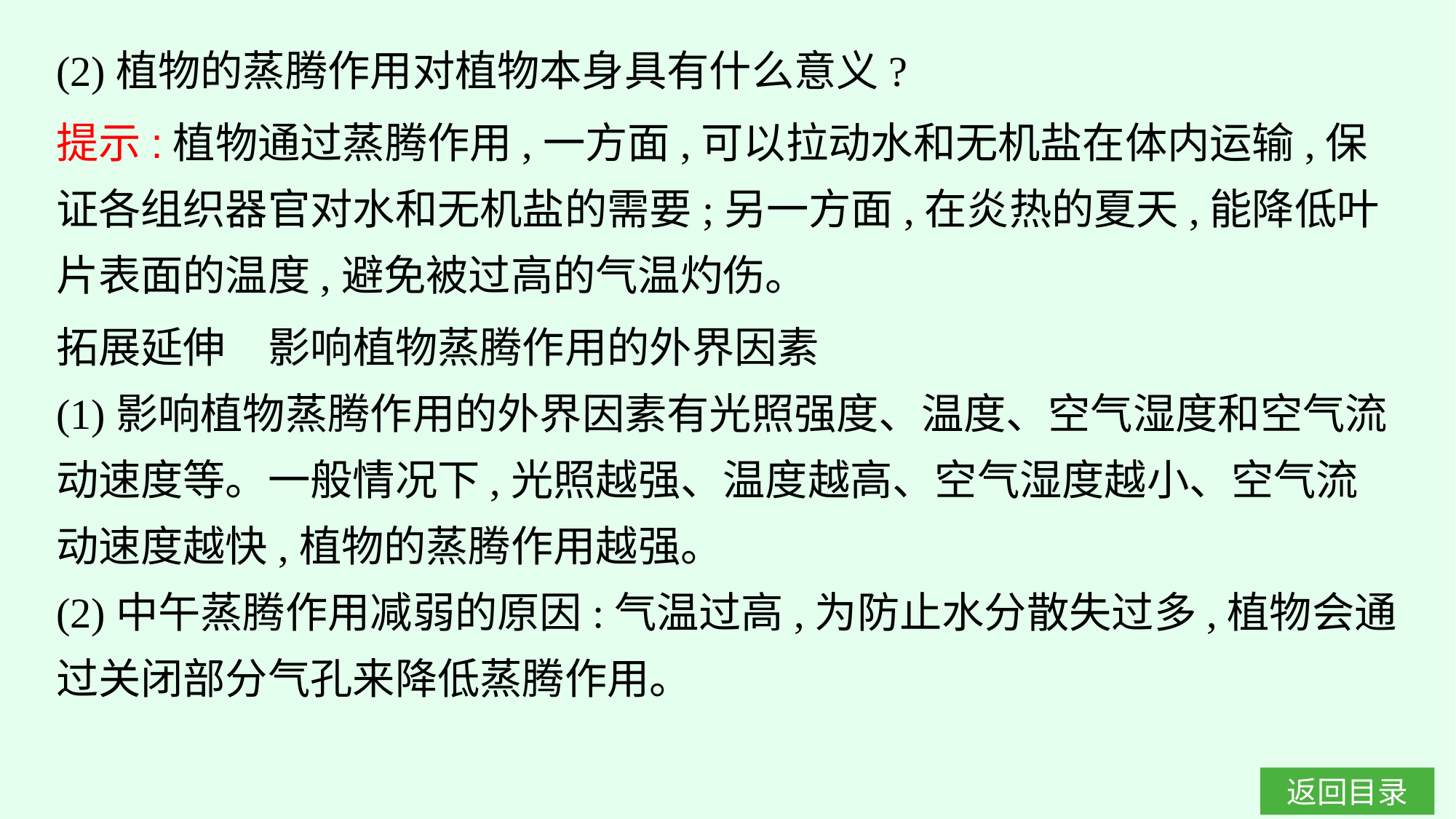

(2)植物的蒸腾作用对植物本身具有什么意义?
提示:植物通过蒸腾作用,一方面,可以拉动水和无机盐在体内运输,保证各组织器官对水和无机盐的需要;另一方面,在炎热的夏天,能降低叶片表面的温度,避免被过高的气温灼伤。
拓展延伸　影响植物蒸腾作用的外界因素
(1)影响植物蒸腾作用的外界因素有光照强度、温度、空气湿度和空气流动速度等。一般情况下,光照越强、温度越高、空气湿度越小、空气流动速度越快,植物的蒸腾作用越强。
(2)中午蒸腾作用减弱的原因:气温过高,为防止水分散失过多,植物会通过关闭部分气孔来降低蒸腾作用。